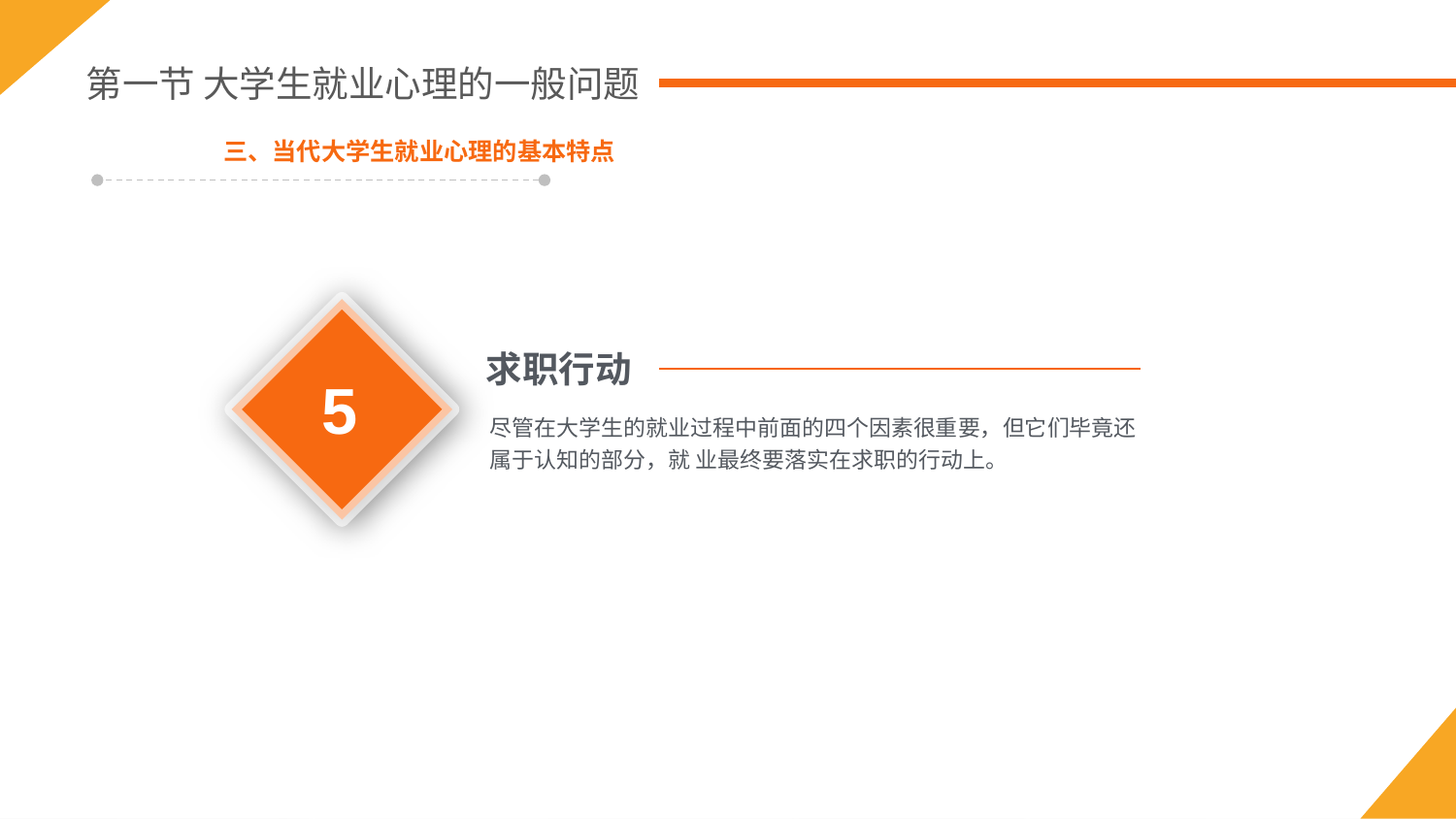

第一节 大学生就业心理的一般问题
三、当代大学生就业心理的基本特点

5
求职行动
尽管在大学生的就业过程中前面的四个因素很重要，但它们毕竟还属于认知的部分，就 业最终要落实在求职的行动上。